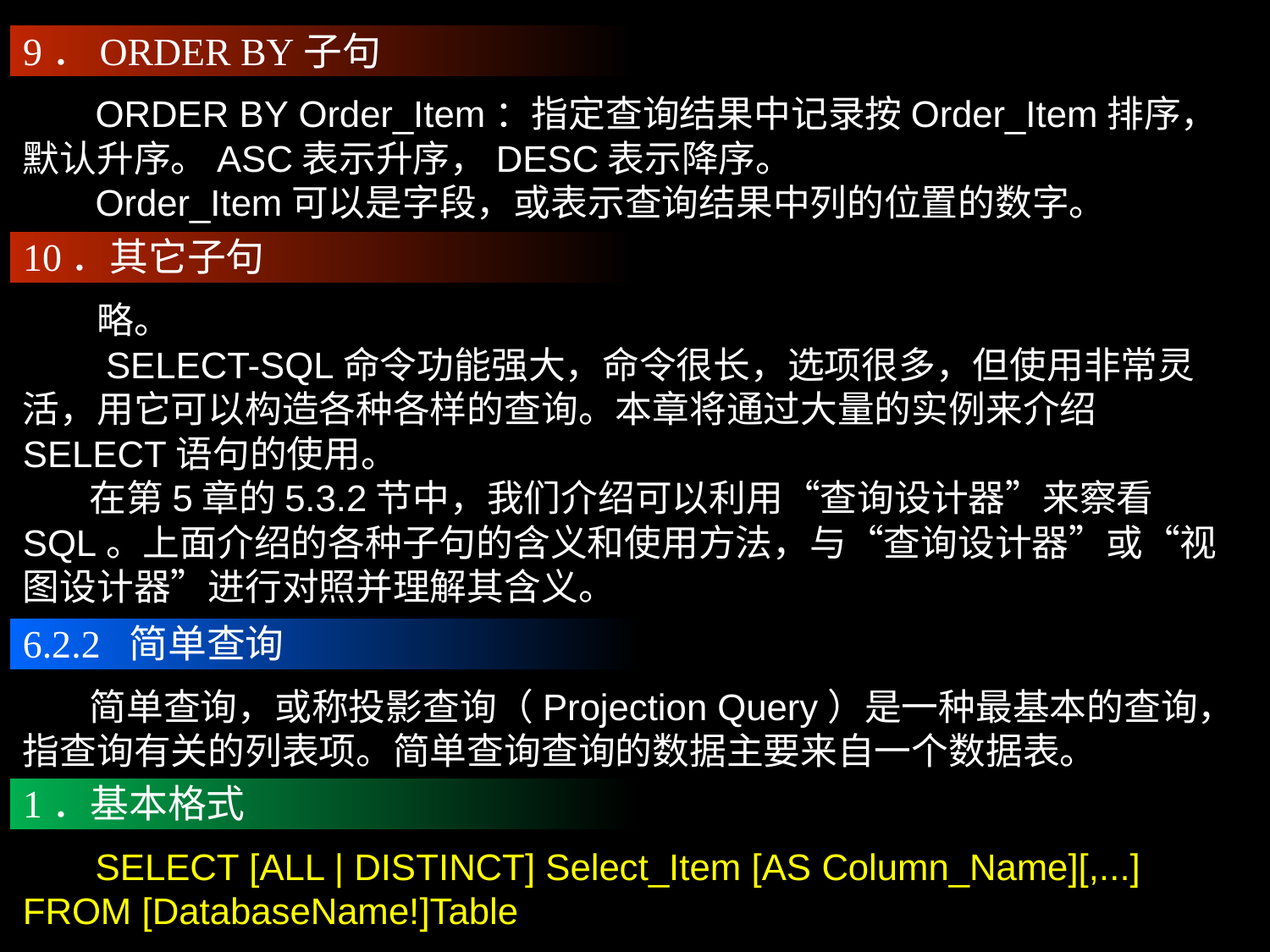

9．ORDER BY子句
       ORDER BY Order_Item：指定查询结果中记录按Order_Item排序，默认升序。ASC表示升序，DESC表示降序。
       Order_Item可以是字段，或表示查询结果中列的位置的数字。
10．其它子句
　　略。
　　SELECT-SQL命令功能强大，命令很长，选项很多，但使用非常灵活，用它可以构造各种各样的查询。本章将通过大量的实例来介绍SELECT语句的使用。
       在第5章的5.3.2节中，我们介绍可以利用“查询设计器”来察看SQL。上面介绍的各种子句的含义和使用方法，与“查询设计器”或“视图设计器”进行对照并理解其含义。
6.2.2  简单查询
       简单查询，或称投影查询（Projection Query）是一种最基本的查询，指查询有关的列表项。简单查询查询的数据主要来自一个数据表。
1．基本格式
       SELECT [ALL | DISTINCT] Select_Item [AS Column_Name][,...]
FROM [DatabaseName!]Table